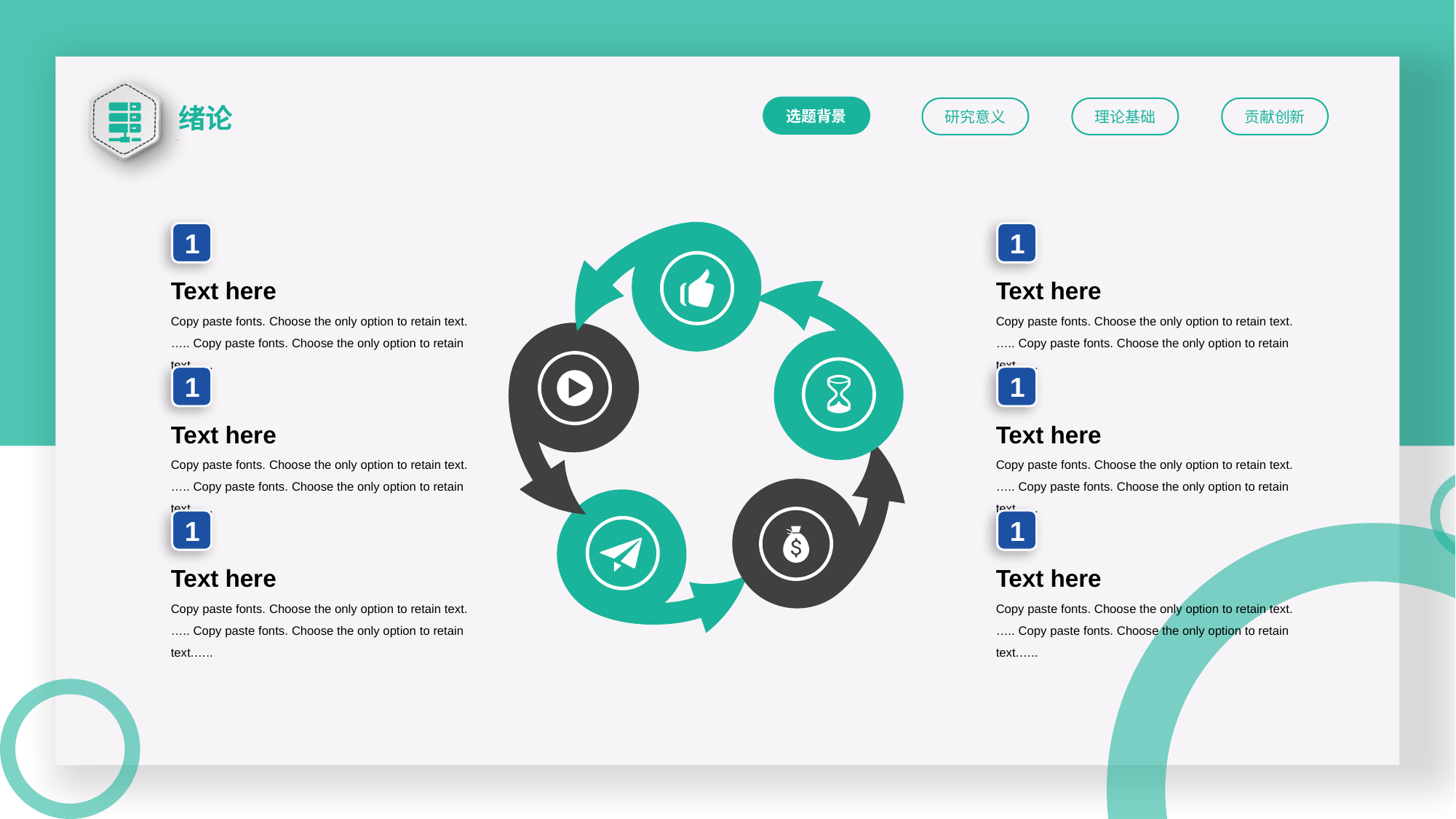

绪论
选题背景
研究意义
理论基础
贡献创新

1
Text here
Copy paste fonts. Choose the only option to retain text.….. Copy paste fonts. Choose the only option to retain text.…..

1
Text here
Copy paste fonts. Choose the only option to retain text.….. Copy paste fonts. Choose the only option to retain text.…..

1
Text here
Copy paste fonts. Choose the only option to retain text.….. Copy paste fonts. Choose the only option to retain text.…..

1
Text here
Copy paste fonts. Choose the only option to retain text.….. Copy paste fonts. Choose the only option to retain text.…..

1
Text here
Copy paste fonts. Choose the only option to retain text.….. Copy paste fonts. Choose the only option to retain text.…..

1
Text here
Copy paste fonts. Choose the only option to retain text.….. Copy paste fonts. Choose the only option to retain text.…..